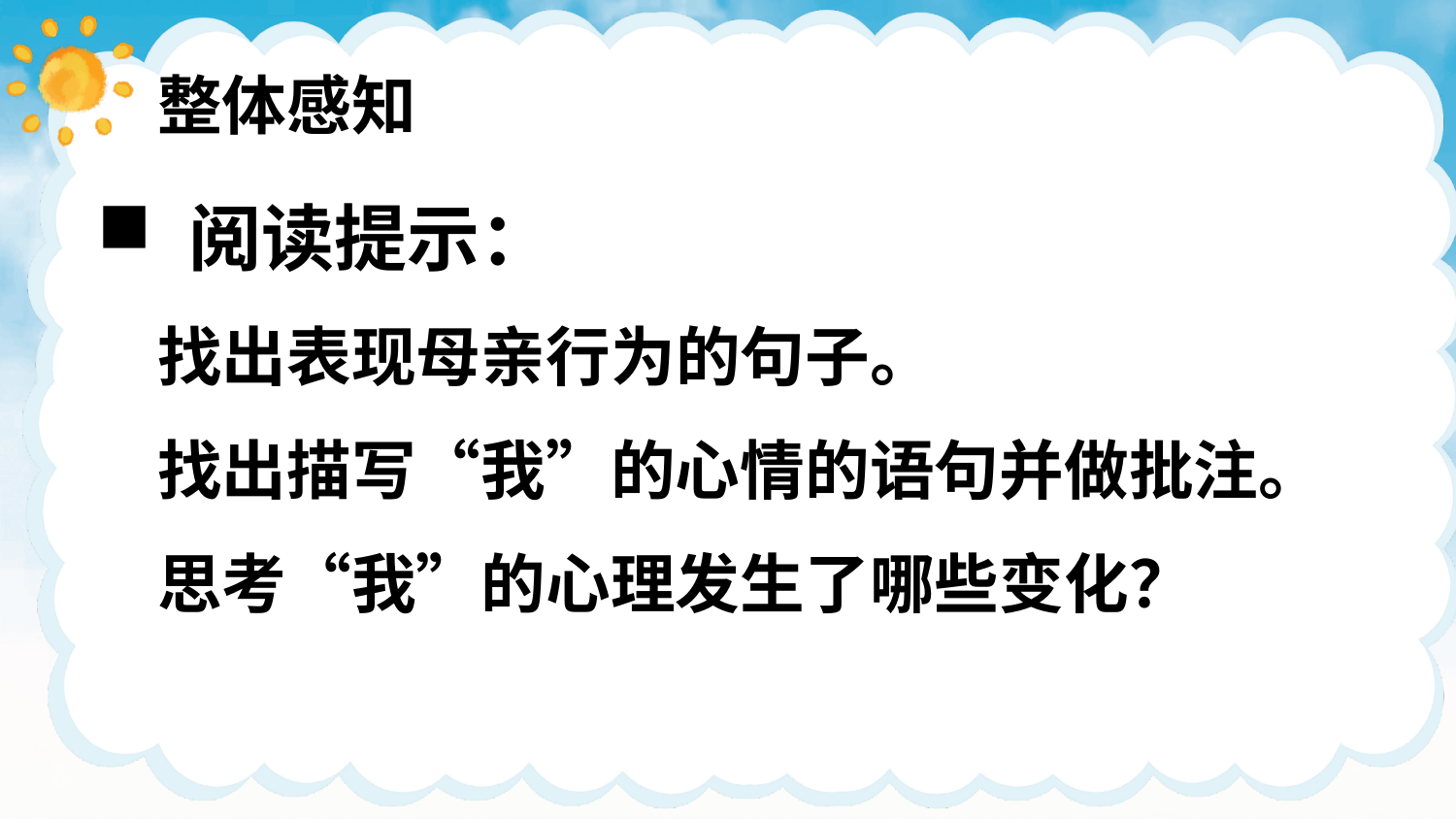

整体感知
阅读提示：
   找出表现母亲行为的句子。
   找出描写“我”的心情的语句并做批注。
   思考“我”的心理发生了哪些变化？